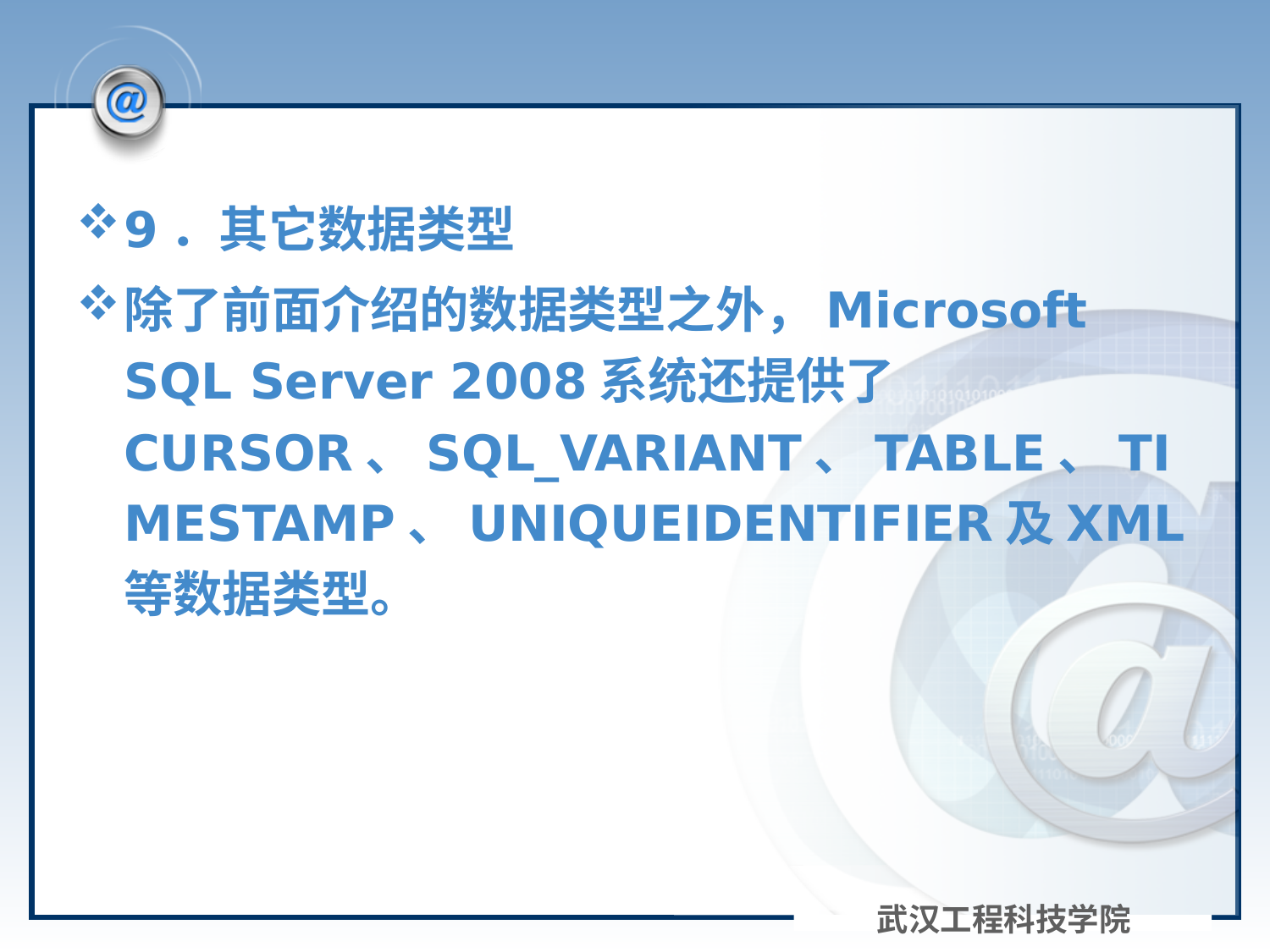

9．其它数据类型
除了前面介绍的数据类型之外，Microsoft SQL Server 2008系统还提供了CURSOR、SQL_VARIANT、TABLE、TIMESTAMP、UNIQUEIDENTIFIER及XML等数据类型。
武汉工程科技学院